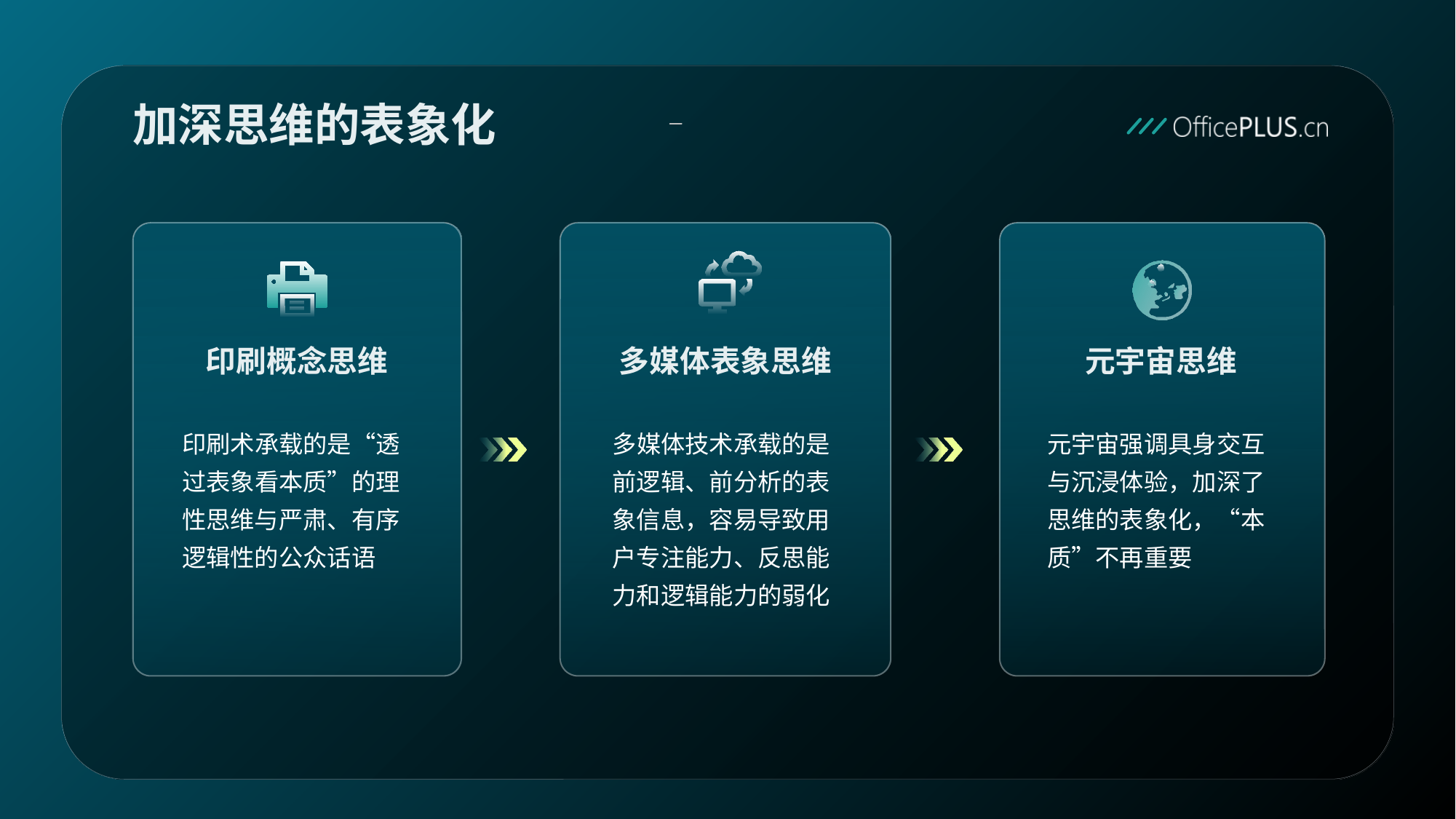

加深思维的表象化

印刷概念思维
多媒体表象思维
元宇宙思维
印刷术承载的是“透过表象看本质”的理性思维与严肃、有序逻辑性的公众话语
多媒体技术承载的是前逻辑、前分析的表象信息，容易导致用户专注能力、反思能力和逻辑能力的弱化
元宇宙强调具身交互与沉浸体验，加深了思维的表象化，“本质”不再重要